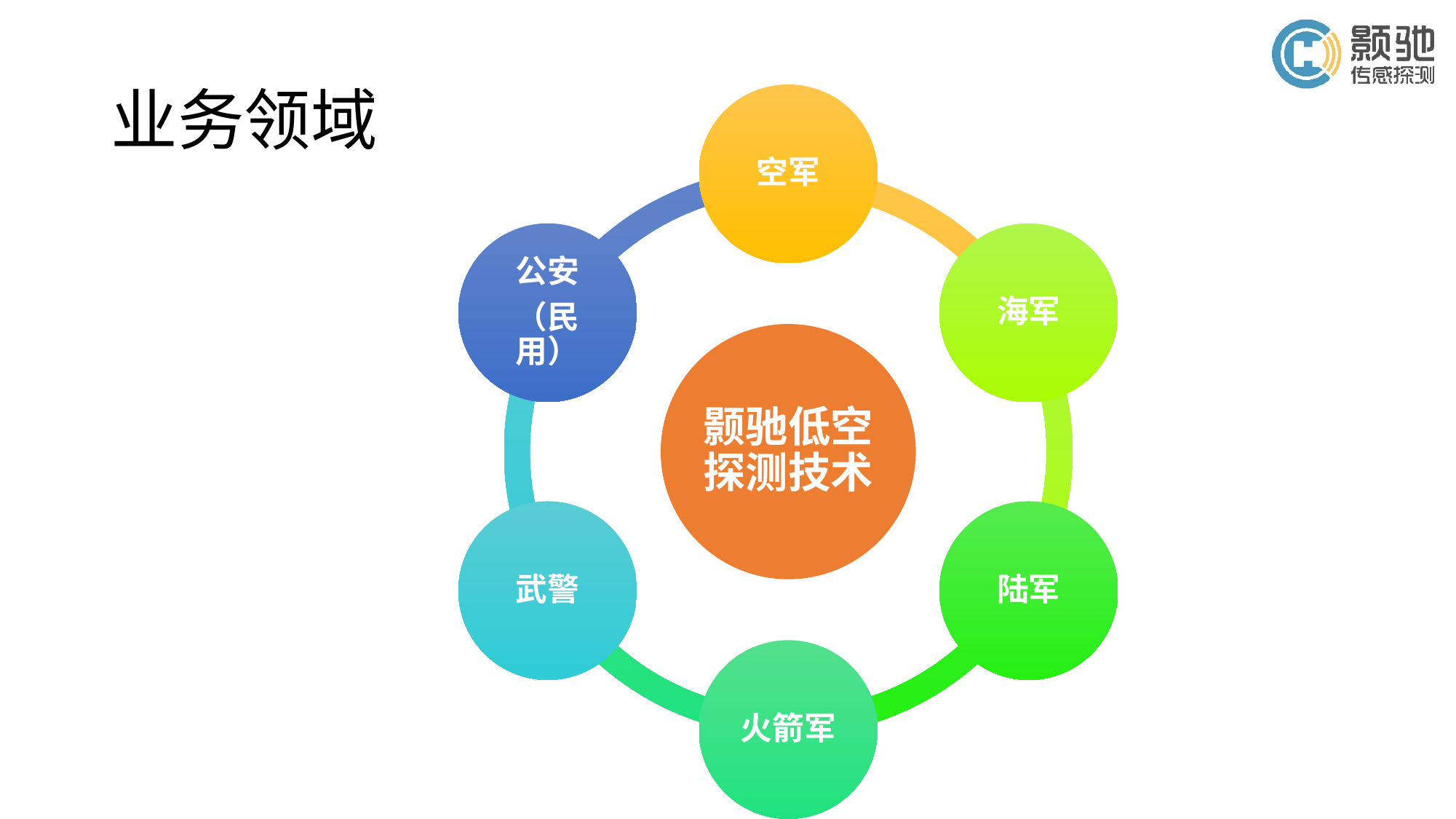

# 业务领域
颢驰低空探测技术
空军
海军
陆军
火箭军
武警
公安
（民用）